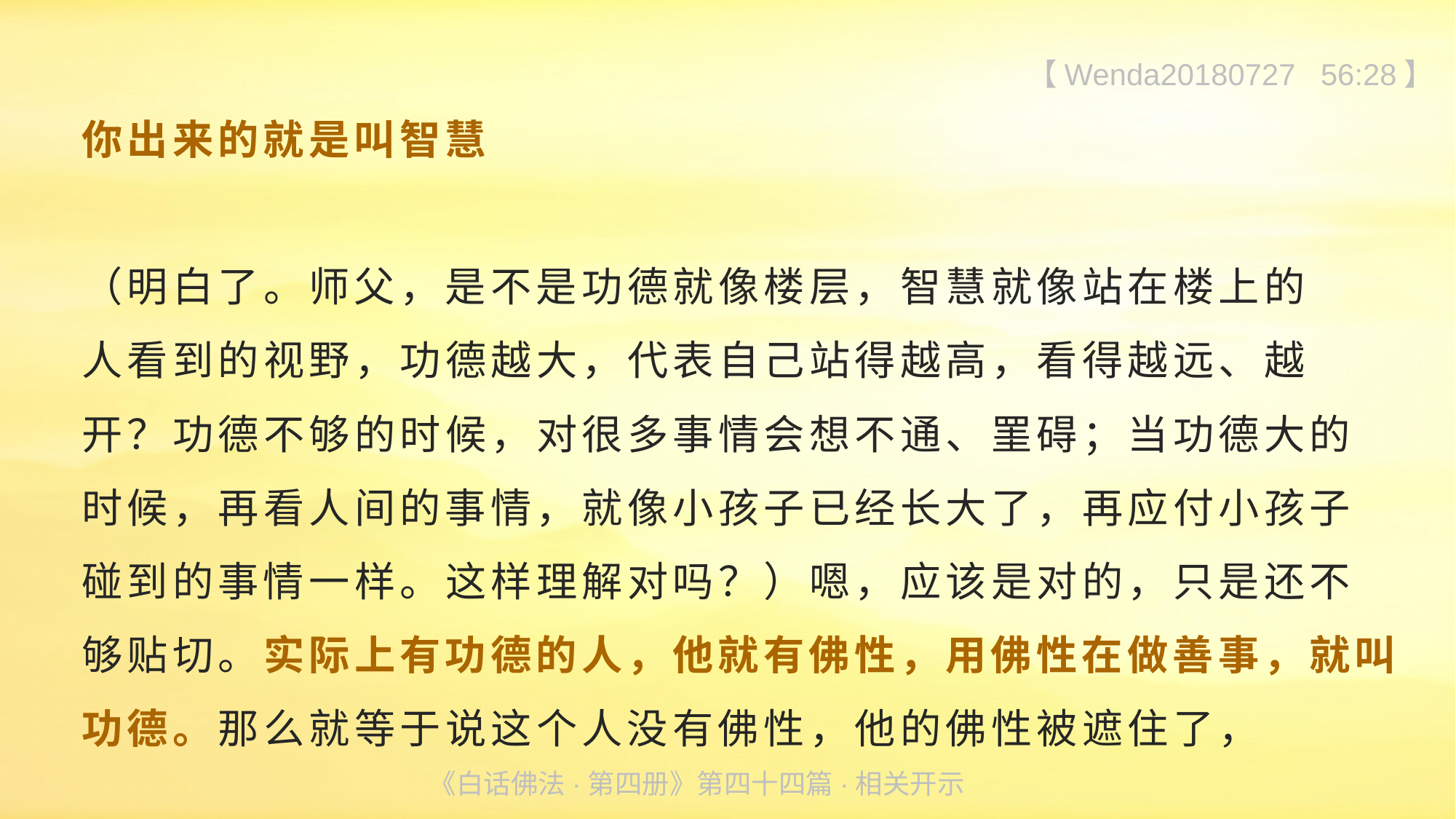

【Wenda20180727   56:28】
你出来的就是叫智慧

（明白了。师父，是不是功德就像楼层，智慧就像站在楼上的
人看到的视野，功德越大，代表自己站得越高，看得越远、越
开？功德不够的时候，对很多事情会想不通、罣碍；当功德大的
时候，再看人间的事情，就像小孩子已经长大了，再应付小孩子
碰到的事情一样。这样理解对吗？）嗯，应该是对的，只是还不
够贴切。实际上有功德的人，他就有佛性，用佛性在做善事，就叫功德。那么就等于说这个人没有佛性，他的佛性被遮住了，
《白话佛法·第四册》第四十四篇·相关开示